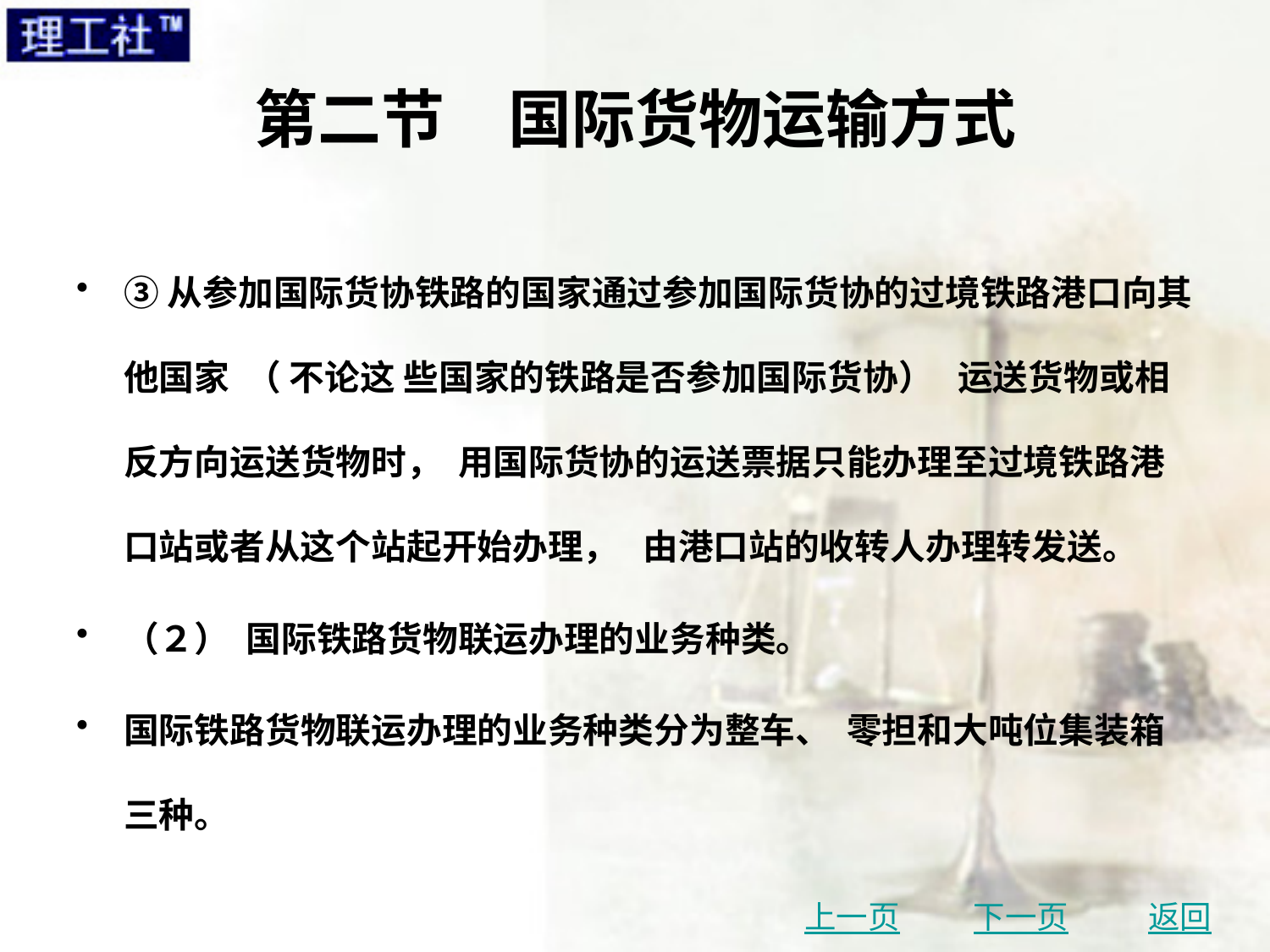

# 第二节　国际货物运输方式
③从参加国际货协铁路的国家通过参加国际货协的过境铁路港口向其他国家  （ 不论这 些国家的铁路是否参加国际货协）   运送货物或相反方向运送货物时，  用国际货协的运送票据只能办理至过境铁路港口站或者从这个站起开始办理，   由港口站的收转人办理转发送。
（２）  国际铁路货物联运办理的业务种类。
国际铁路货物联运办理的业务种类分为整车、  零担和大吨位集装箱三种。

上一页
下一页
返回